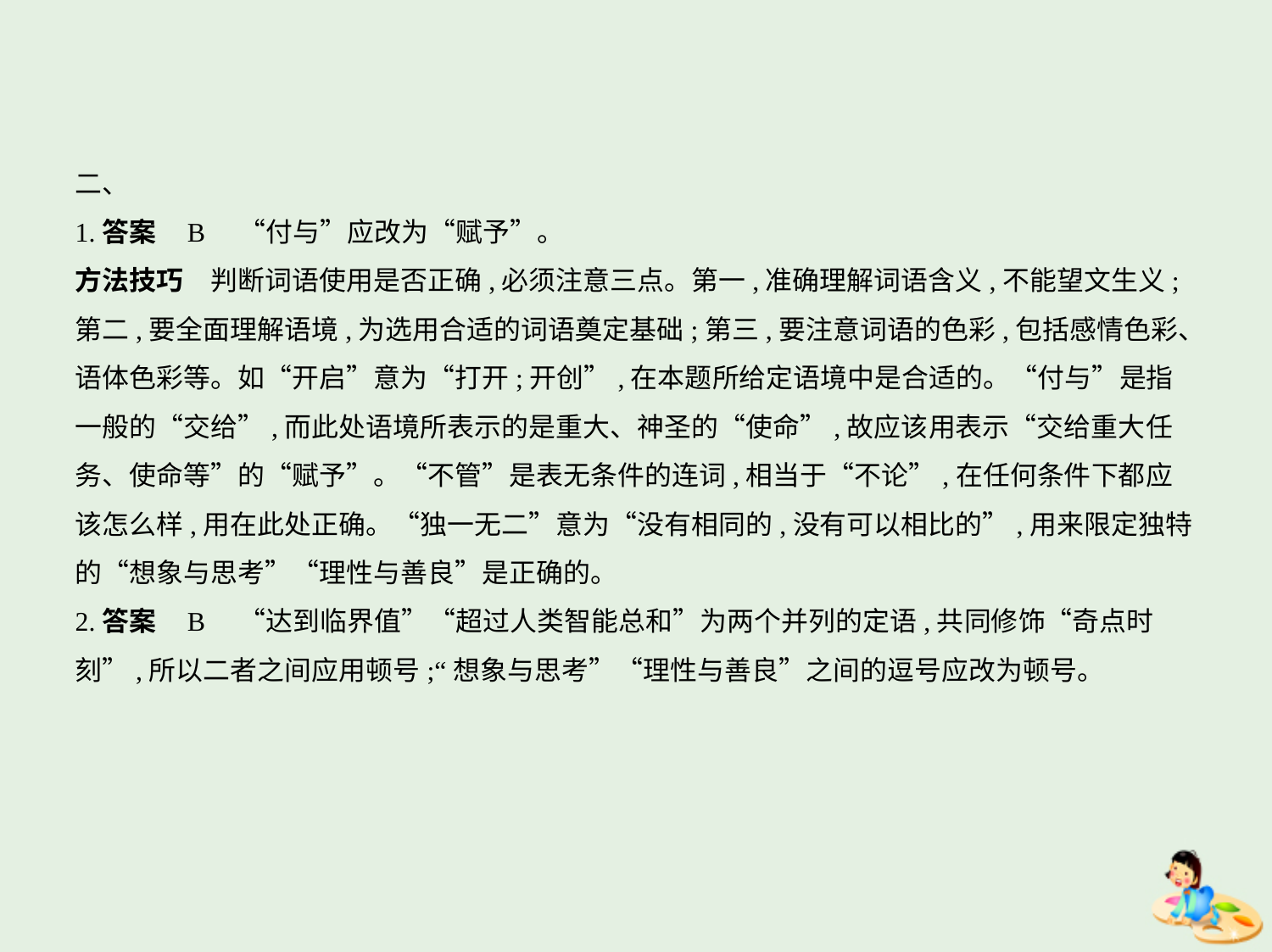

二、
1.答案    B　“付与”应改为“赋予”。
方法技巧　判断词语使用是否正确,必须注意三点。第一,准确理解词语含义,不能望文生义;
第二,要全面理解语境,为选用合适的词语奠定基础;第三,要注意词语的色彩,包括感情色彩、
语体色彩等。如“开启”意为“打开;开创”,在本题所给定语境中是合适的。“付与”是指
一般的“交给”,而此处语境所表示的是重大、神圣的“使命”,故应该用表示“交给重大任
务、使命等”的“赋予”。“不管”是表无条件的连词,相当于“不论”,在任何条件下都应
该怎么样,用在此处正确。“独一无二”意为“没有相同的,没有可以相比的”,用来限定独特
的“想象与思考”“理性与善良”是正确的。
2.答案    B　“达到临界值”“超过人类智能总和”为两个并列的定语,共同修饰“奇点时
刻”,所以二者之间应用顿号;“想象与思考”“理性与善良”之间的逗号应改为顿号。